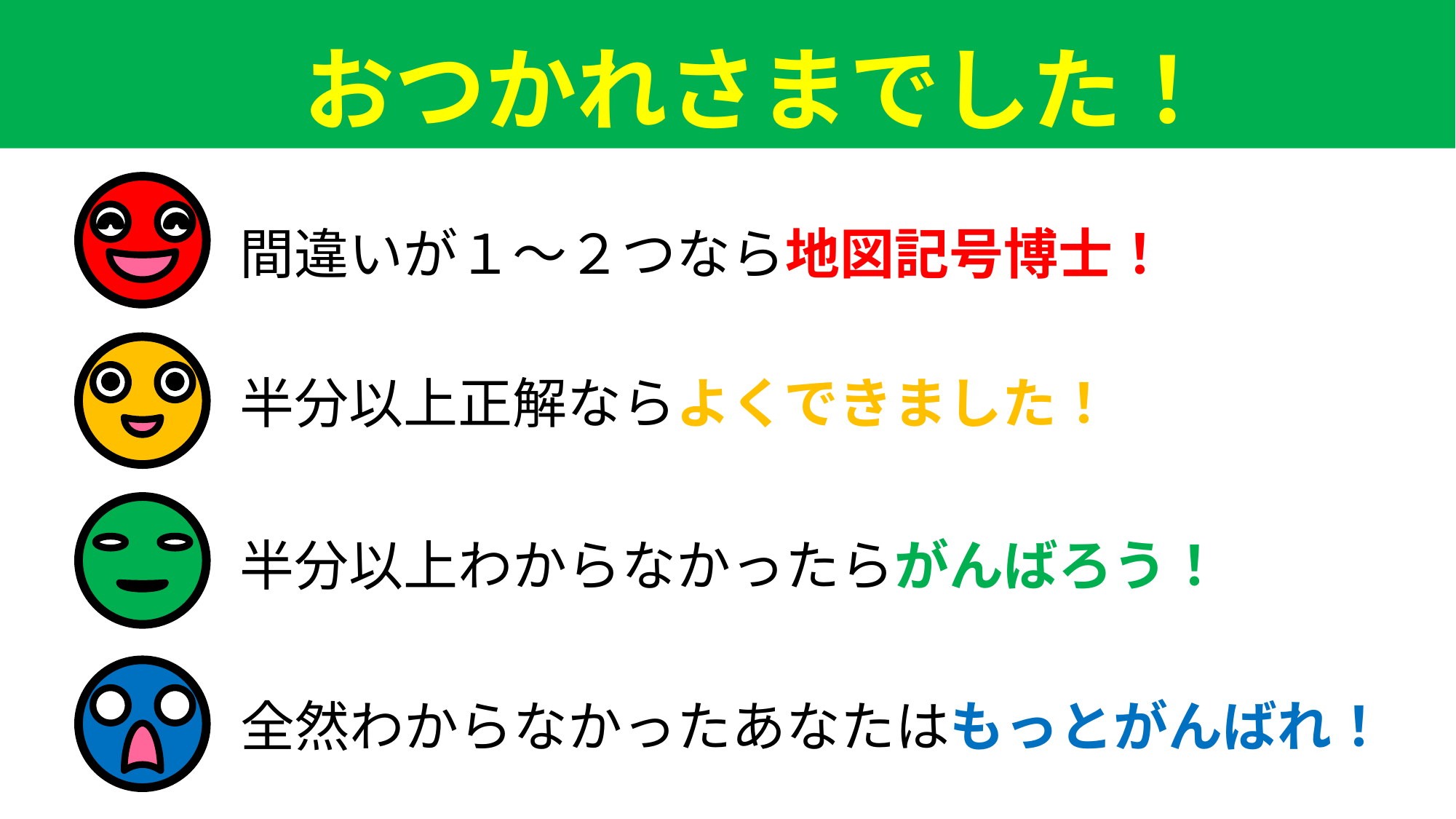

おつかれさまでした！

間違いが１～２つなら地図記号博士！

半分以上正解ならよくできました！

半分以上わからなかったらがんばろう！

全然わからなかったあなたはもっとがんばれ！